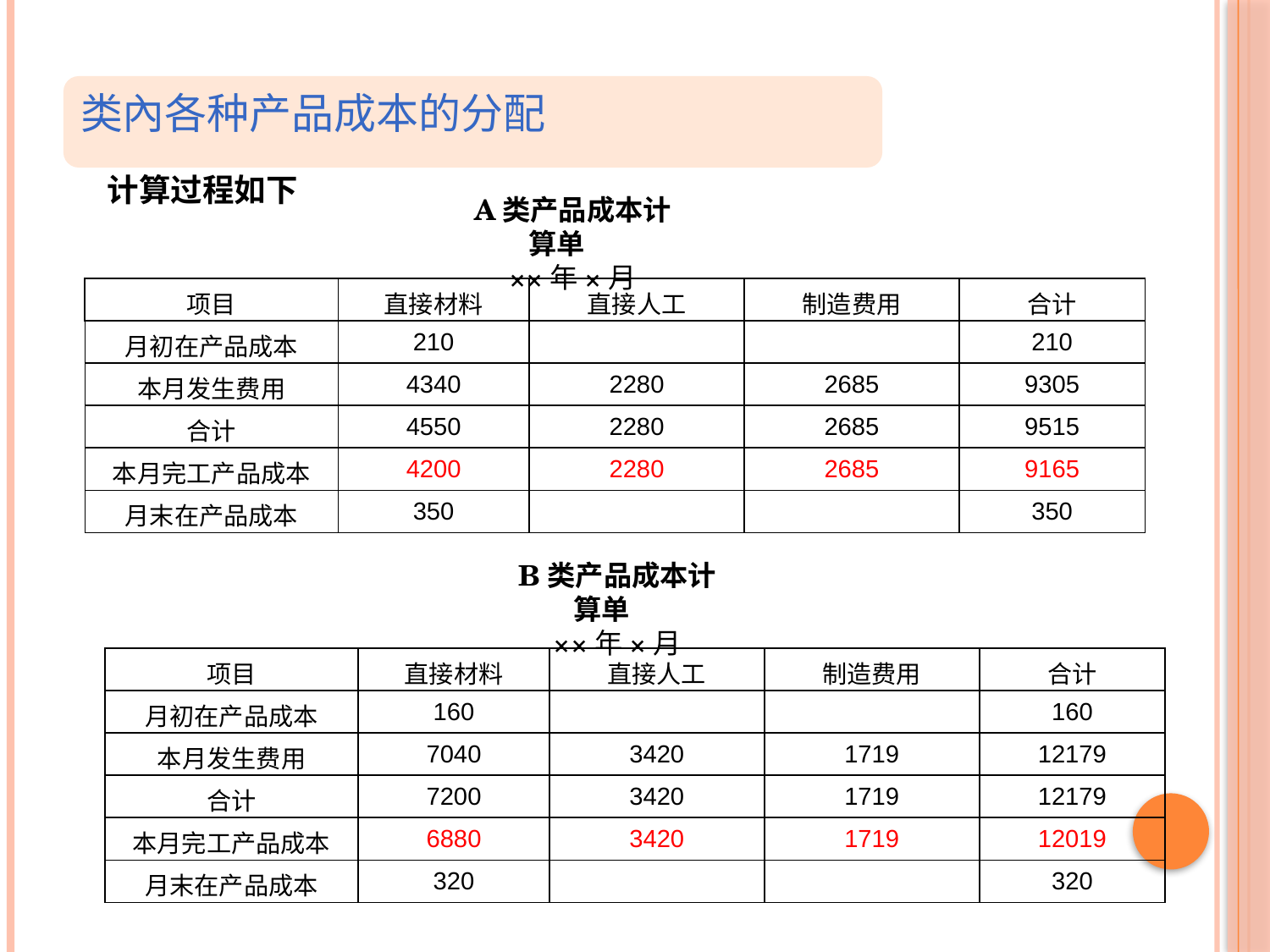

类內各种产品成本的分配
计算过程如下
A类产品成本计算单
××年×月
| 项目 | 直接材料 | 直接人工 | 制造费用 | 合计 |
| --- | --- | --- | --- | --- |
| 月初在产品成本 | 210 |  |  | 210 |
| 本月发生费用 | 4340 | 2280 | 2685 | 9305 |
| 合计 | 4550 | 2280 | 2685 | 9515 |
| 本月完工产品成本 | 4200 | 2280 | 2685 | 9165 |
| 月末在产品成本 | 350 |  |  | 350 |
B类产品成本计算单
××年×月
| 项目 | 直接材料 | 直接人工 | 制造费用 | 合计 |
| --- | --- | --- | --- | --- |
| 月初在产品成本 | 160 |  |  | 160 |
| 本月发生费用 | 7040 | 3420 | 1719 | 12179 |
| 合计 | 7200 | 3420 | 1719 | 12179 |
| 本月完工产品成本 | 6880 | 3420 | 1719 | 12019 |
| 月末在产品成本 | 320 |  |  | 320 |